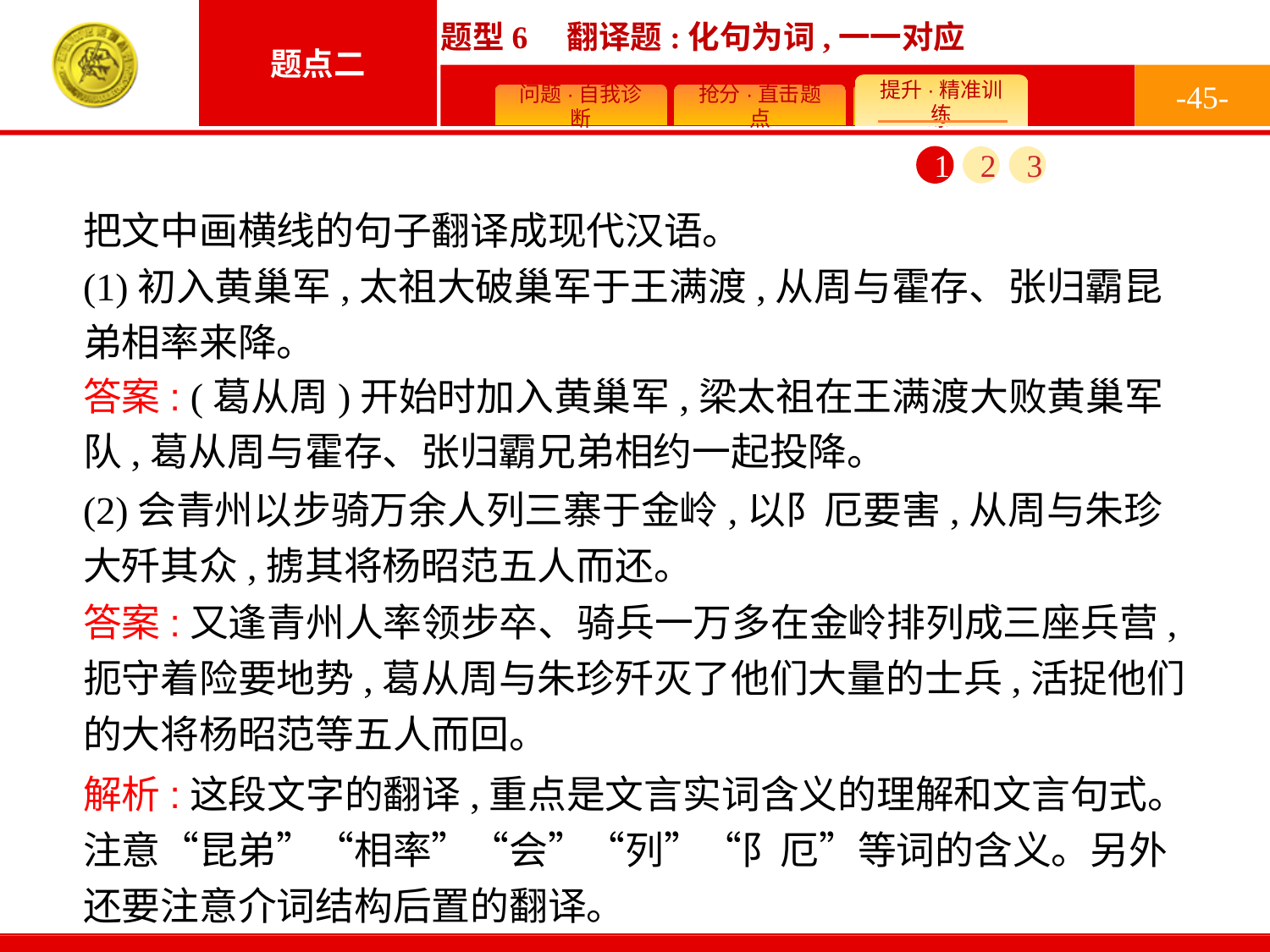

-45-
1
2
3
把文中画横线的句子翻译成现代汉语。
(1)初入黄巢军,太祖大破巢军于王满渡,从周与霍存、张归霸昆弟相率来降。

(2)会青州以步骑万余人列三寨于金岭,以阝厄要害,从周与朱珍大歼其众,掳其将杨昭范五人而还。
答案: (葛从周)开始时加入黄巢军,梁太祖在王满渡大败黄巢军队,葛从周与霍存、张归霸兄弟相约一起投降。
答案:又逢青州人率领步卒、骑兵一万多在金岭排列成三座兵营,扼守着险要地势,葛从周与朱珍歼灭了他们大量的士兵,活捉他们的大将杨昭范等五人而回。
解析:这段文字的翻译,重点是文言实词含义的理解和文言句式。注意“昆弟”“相率”“会”“列”“阝厄”等词的含义。另外还要注意介词结构后置的翻译。